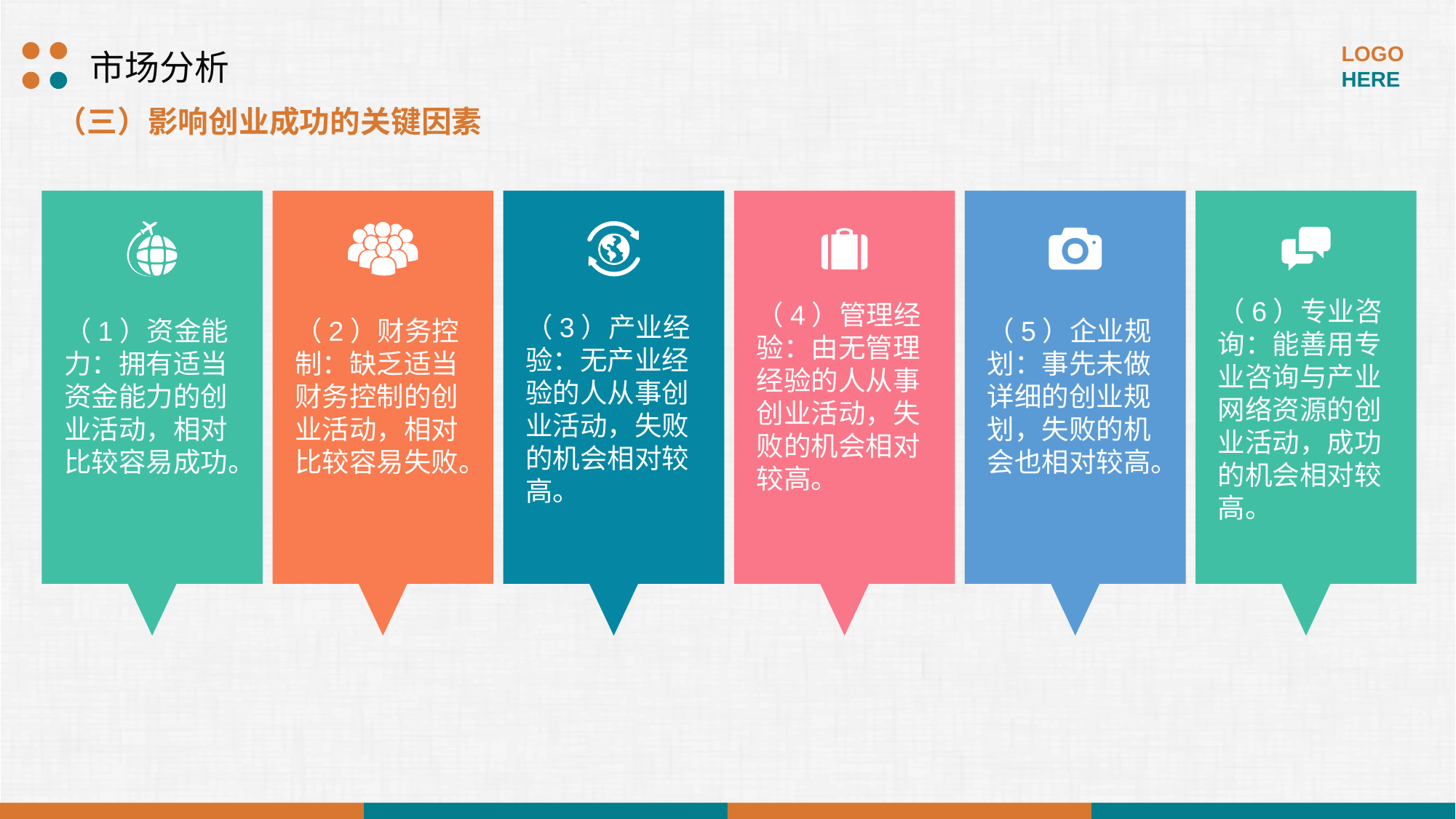

市场分析
（三）影响创业成功的关键因素

（1）资金能力：拥有适当资金能力的创业活动，相对比较容易成功。
（2）财务控制：缺乏适当财务控制的创业活动，相对比较容易失败。
（3）产业经验：无产业经验的人从事创业活动，失败的机会相对较高。
（4）管理经验：由无管理经验的人从事创业活动，失败的机会相对较高。
（5）企业规划：事先未做详细的创业规划，失败的机会也相对较高。
（6）专业咨询：能善用专业咨询与产业网络资源的创业活动，成功的机会相对较高。